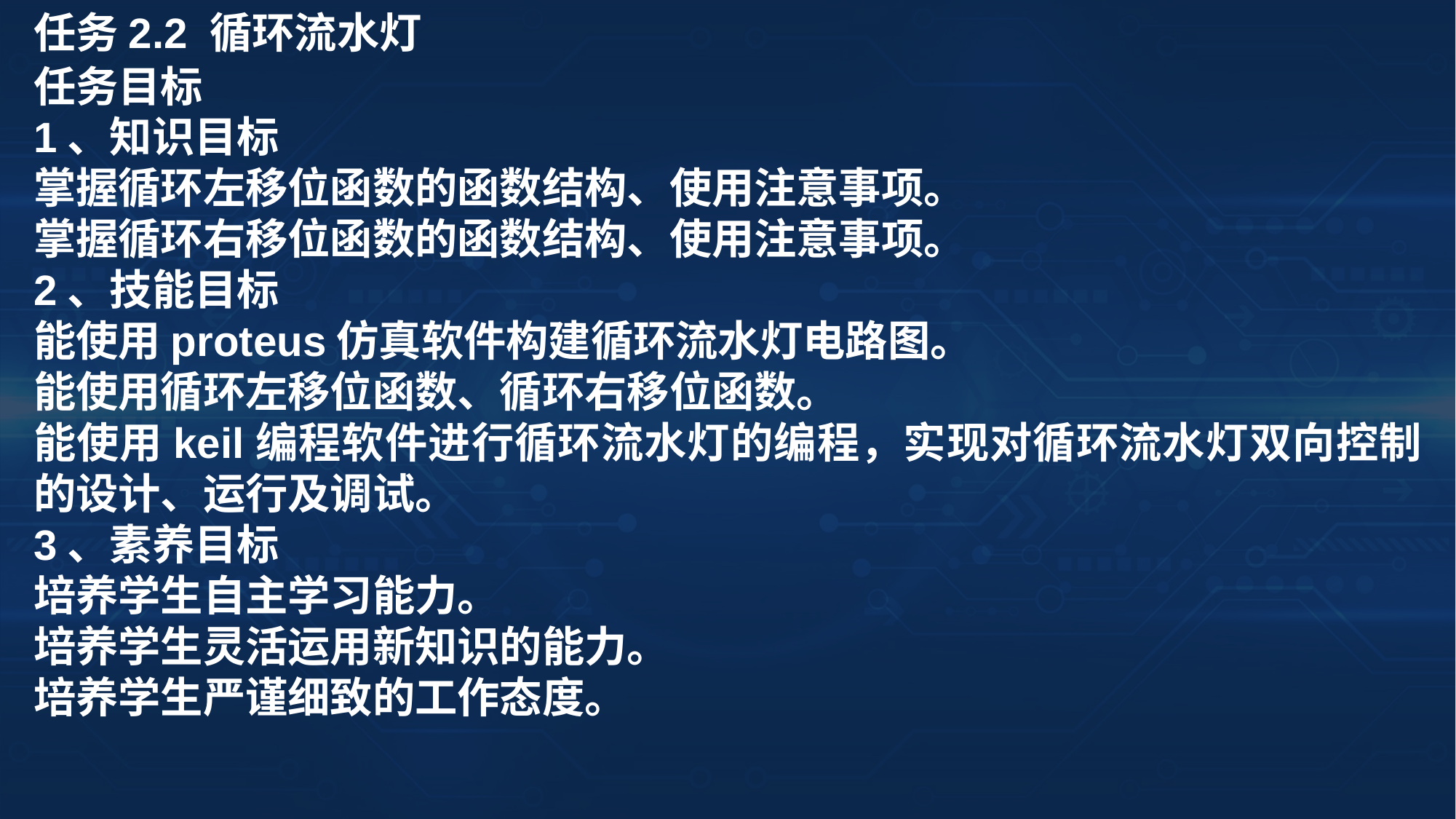

任务2.2 循环流水灯

任务目标
1、知识目标
掌握循环左移位函数的函数结构、使用注意事项。
掌握循环右移位函数的函数结构、使用注意事项。
2、技能目标
能使用proteus仿真软件构建循环流水灯电路图。
能使用循环左移位函数、循环右移位函数。
能使用keil编程软件进行循环流水灯的编程，实现对循环流水灯双向控制的设计、运行及调试。
3、素养目标
培养学生自主学习能力。
培养学生灵活运用新知识的能力。
培养学生严谨细致的工作态度。